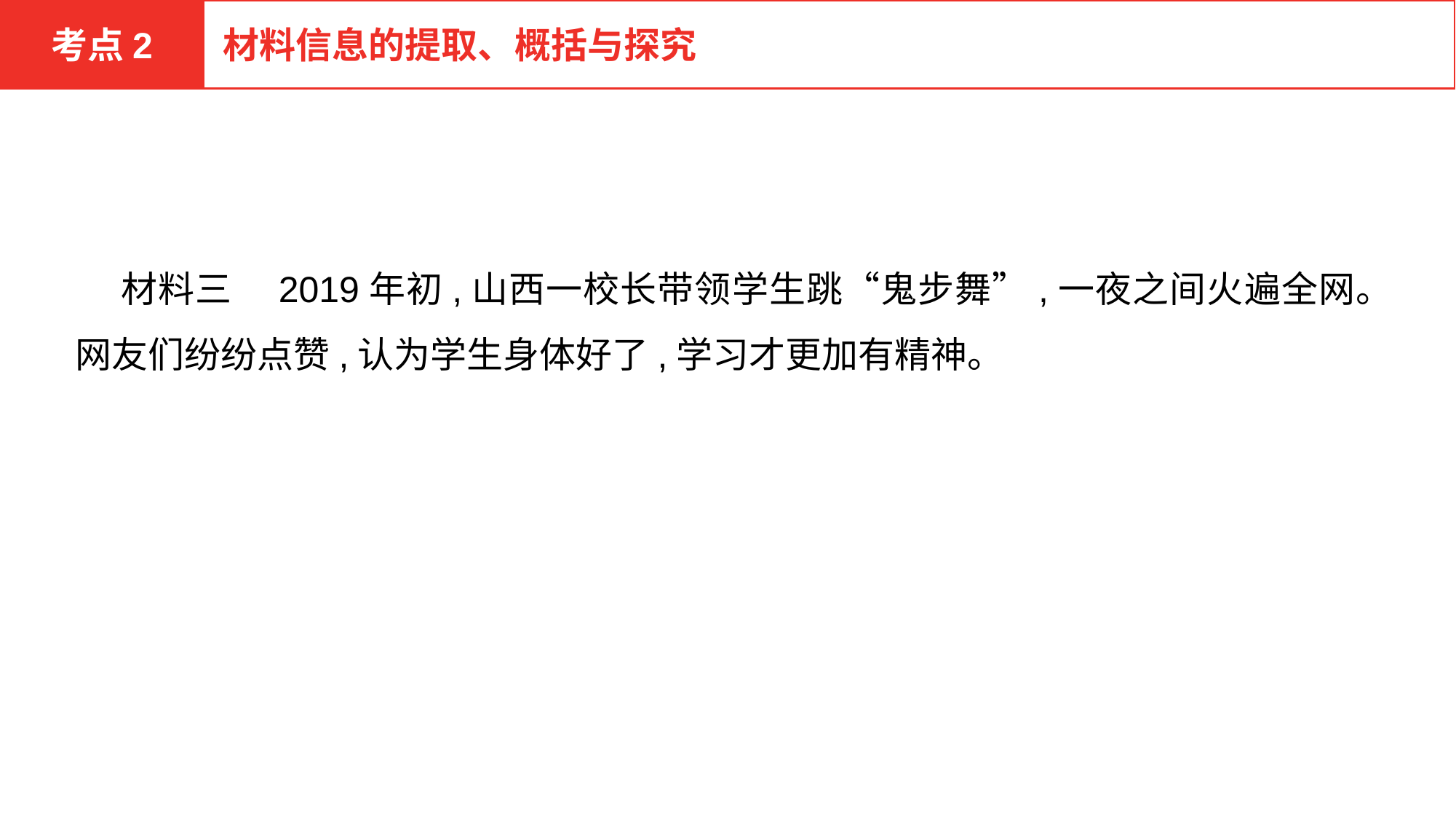

考点2
材料信息的提取、概括与探究
    材料三　2019年初,山西一校长带领学生跳“鬼步舞”,一夜之间火遍全网。网友们纷纷点赞,认为学生身体好了,学习才更加有精神。